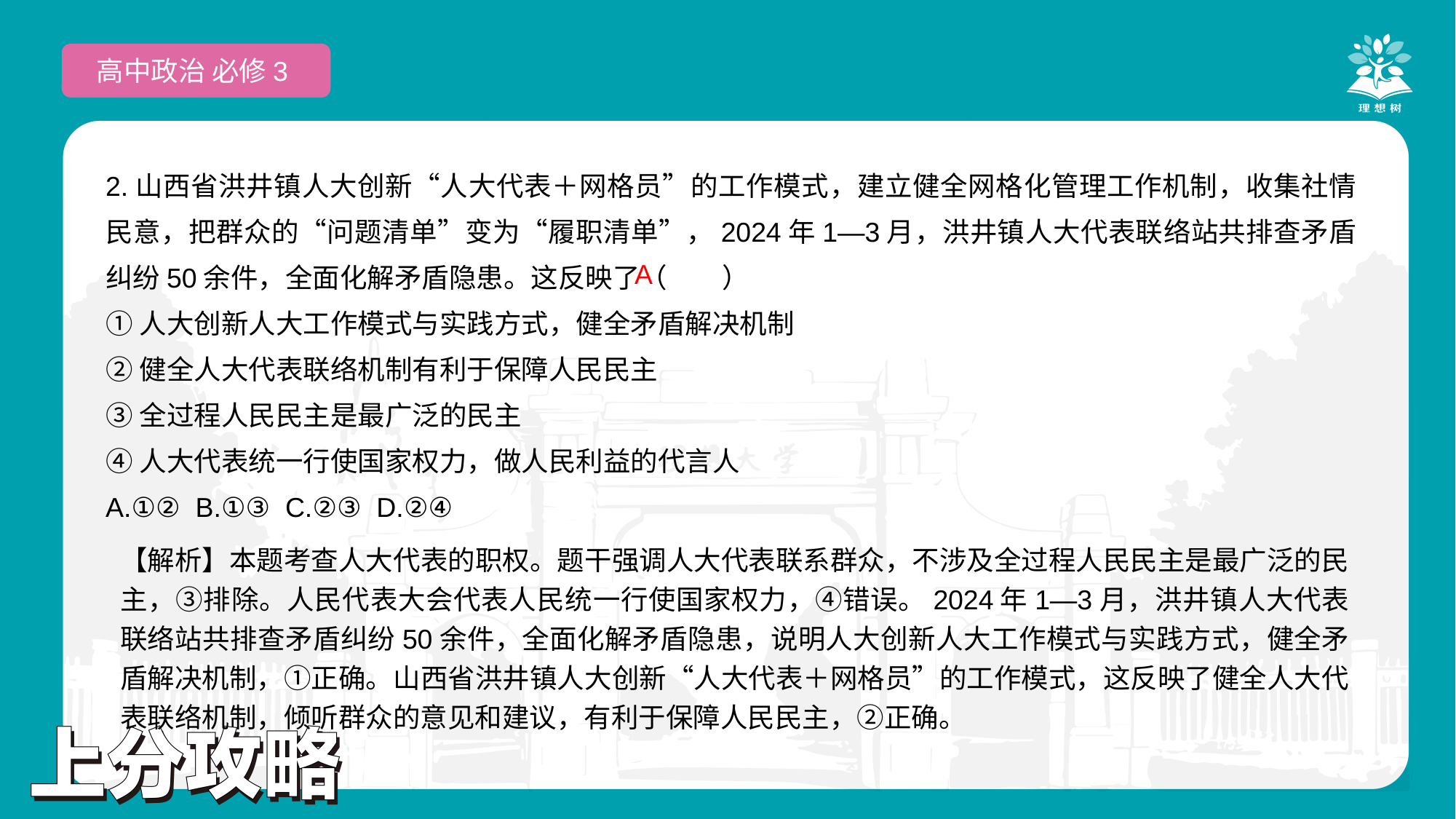

高中政治 必修3
2.山西省洪井镇人大创新“人大代表＋网格员”的工作模式，建立健全网格化管理工作机制，收集社情民意，把群众的“问题清单”变为“履职清单”，2024年1—3月，洪井镇人大代表联络站共排查矛盾纠纷50余件，全面化解矛盾隐患。这反映了（　　）
①人大创新人大工作模式与实践方式，健全矛盾解决机制
②健全人大代表联络机制有利于保障人民民主
③全过程人民民主是最广泛的民主
④人大代表统一行使国家权力，做人民利益的代言人
A.①②  B.①③  C.②③  D.②④
 A
【解析】本题考查人大代表的职权。题干强调人大代表联系群众，不涉及全过程人民民主是最广泛的民主，③排除。人民代表大会代表人民统一行使国家权力，④错误。2024年1—3月，洪井镇人大代表联络站共排查矛盾纠纷50余件，全面化解矛盾隐患，说明人大创新人大工作模式与实践方式，健全矛盾解决机制，①正确。山西省洪井镇人大创新“人大代表＋网格员”的工作模式，这反映了健全人大代表联络机制，倾听群众的意见和建议，有利于保障人民民主，②正确。